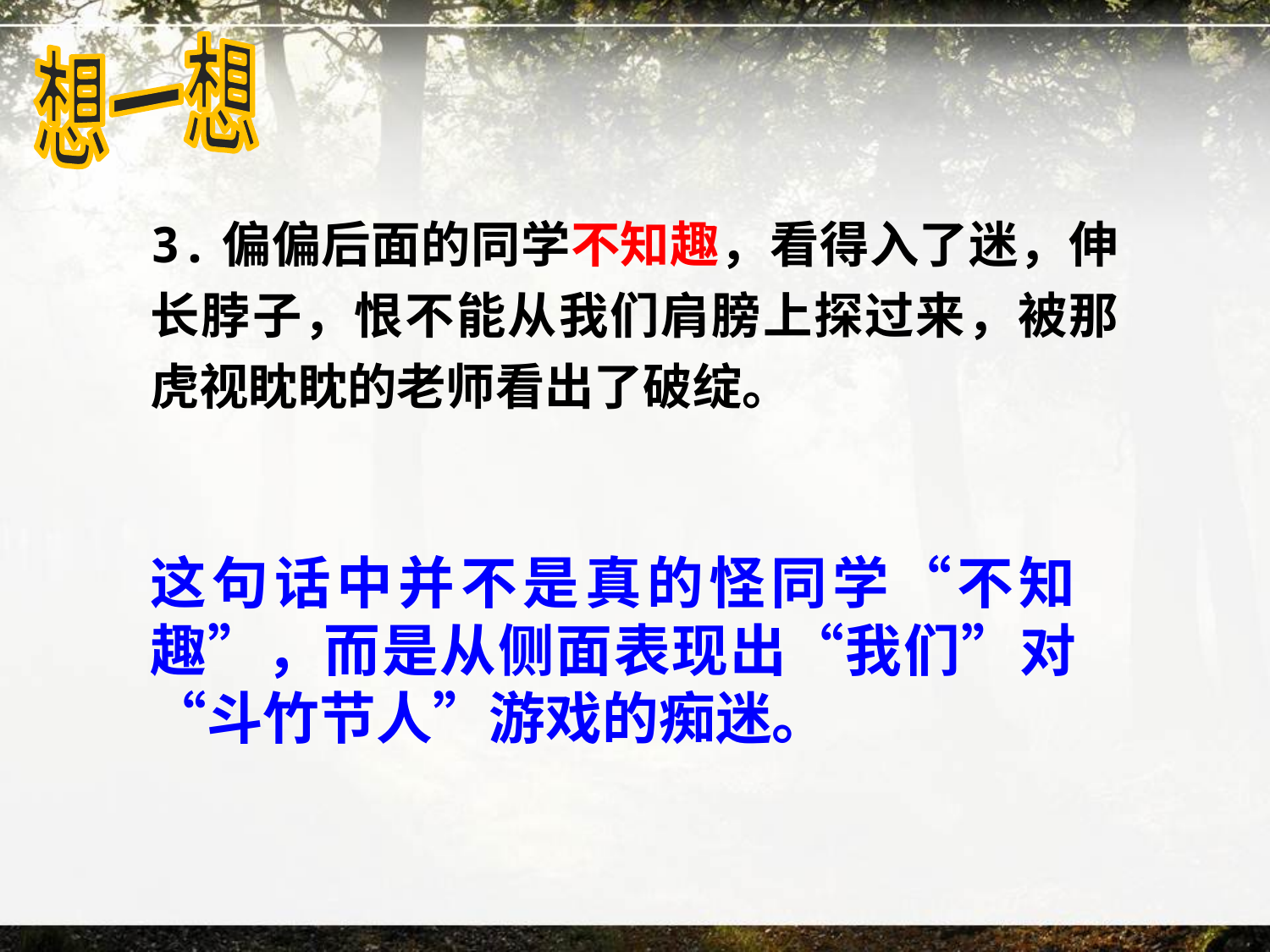

想一想
3.偏偏后面的同学不知趣，看得入了迷，伸长脖子，恨不能从我们肩膀上探过来，被那虎视眈眈的老师看出了破绽。

这句话中并不是真的怪同学“不知趣”，而是从侧面表现出“我们”对“斗竹节人”游戏的痴迷。